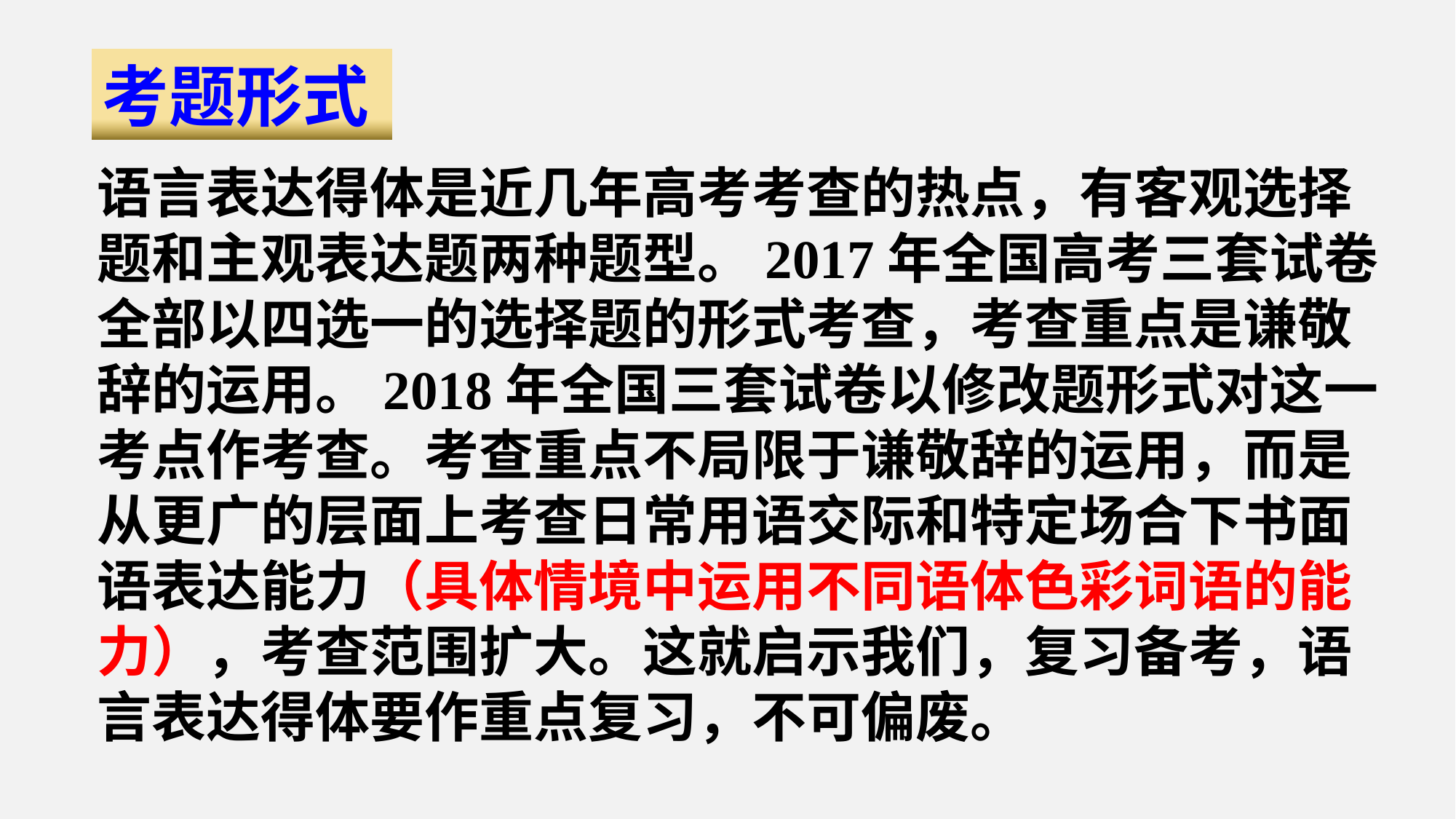

考题形式
语言表达得体是近几年高考考查的热点，有客观选择题和主观表达题两种题型。2017年全国高考三套试卷全部以四选一的选择题的形式考查，考查重点是谦敬辞的运用。2018年全国三套试卷以修改题形式对这一考点作考查。考查重点不局限于谦敬辞的运用，而是从更广的层面上考查日常用语交际和特定场合下书面语表达能力（具体情境中运用不同语体色彩词语的能力），考查范围扩大。这就启示我们，复习备考，语言表达得体要作重点复习，不可偏废。

3